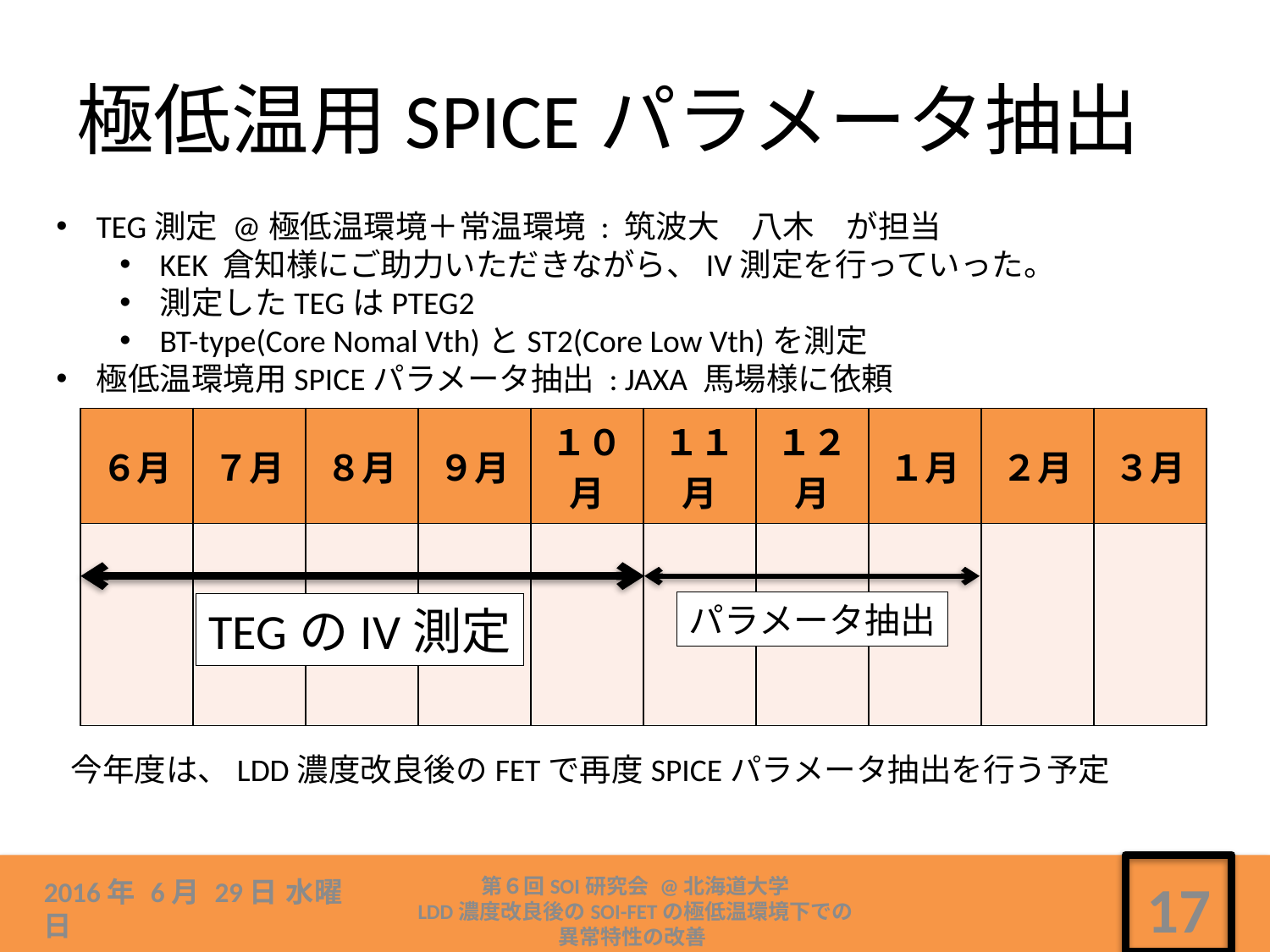

# 極低温用SPICEパラメータ抽出
TEG測定 @極低温環境＋常温環境 : 筑波大　八木　が担当
KEK 倉知様にご助力いただきながら、IV測定を行っていった。
測定したTEGはPTEG2
BT-type(Core Nomal Vth)とST2(Core Low Vth)を測定
極低温環境用SPICEパラメータ抽出 : JAXA 馬場様に依頼
| ６月 | ７月 | ８月 | ９月 | １０月 | １１月 | １２月 | １月 | ２月 | ３月 |
| --- | --- | --- | --- | --- | --- | --- | --- | --- | --- |
|  |  |  |  |  |  |  |  |  |  |
パラメータ抽出
TEGのIV測定
今年度は、LDD濃度改良後のFETで再度SPICEパラメータ抽出を行う予定
第６回SOI研究会 @北海道大学
LDD濃度改良後のSOI-FETの極低温環境下での
異常特性の改善
2016年 6月 29日 水曜日
17